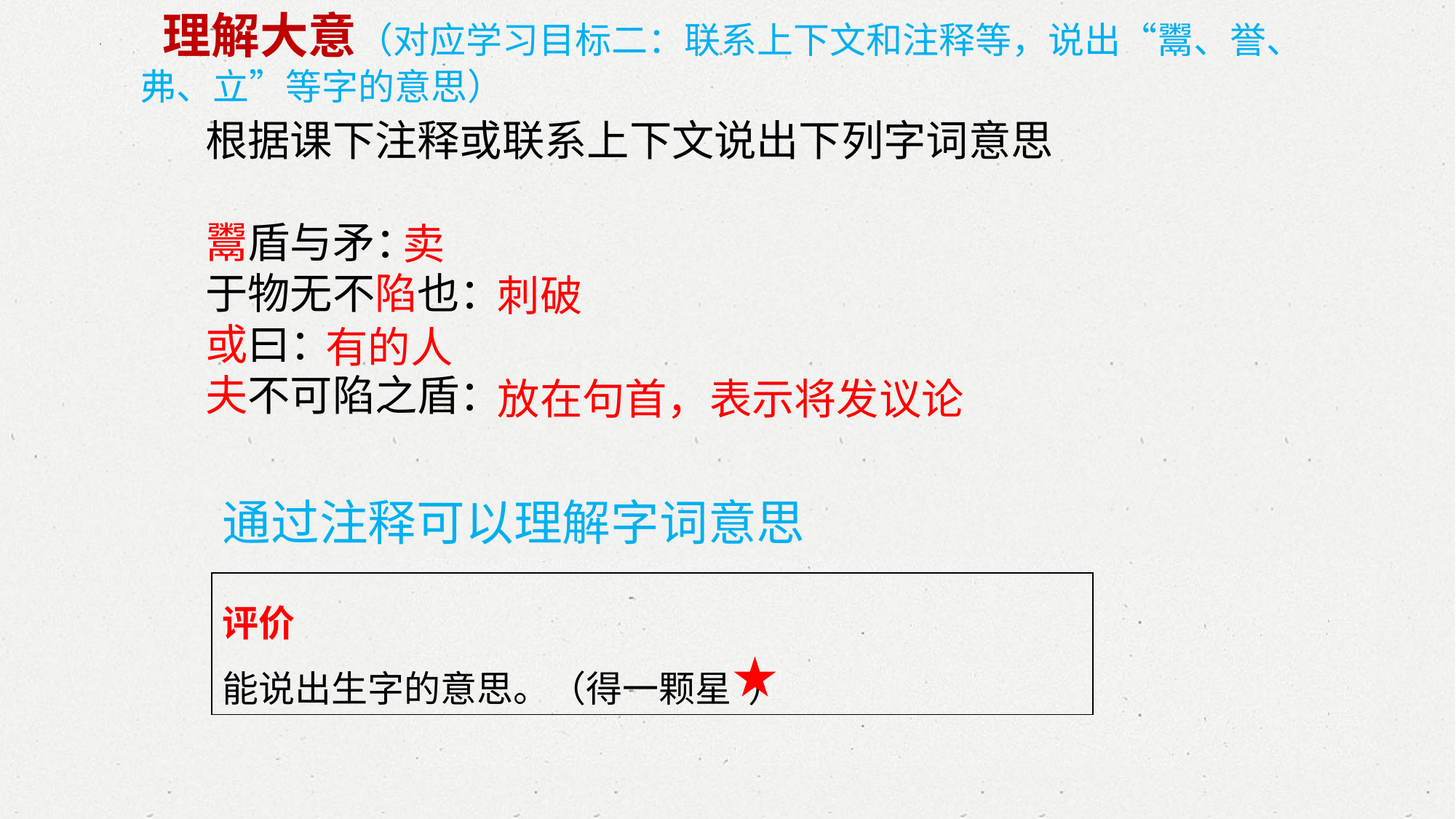

理解大意（对应学习目标二：联系上下文和注释等，说出“鬻、誉、弗、立”等字的意思）

根据课下注释或联系上下文说出下列字词意思

鬻盾与矛：
于物无不陷也：
或曰：
夫不可陷之盾：

卖
刺破
有的人
放在句首，表示将发议论
通过注释可以理解字词意思
评价
能说出生字的意思。（得一颗星  ）